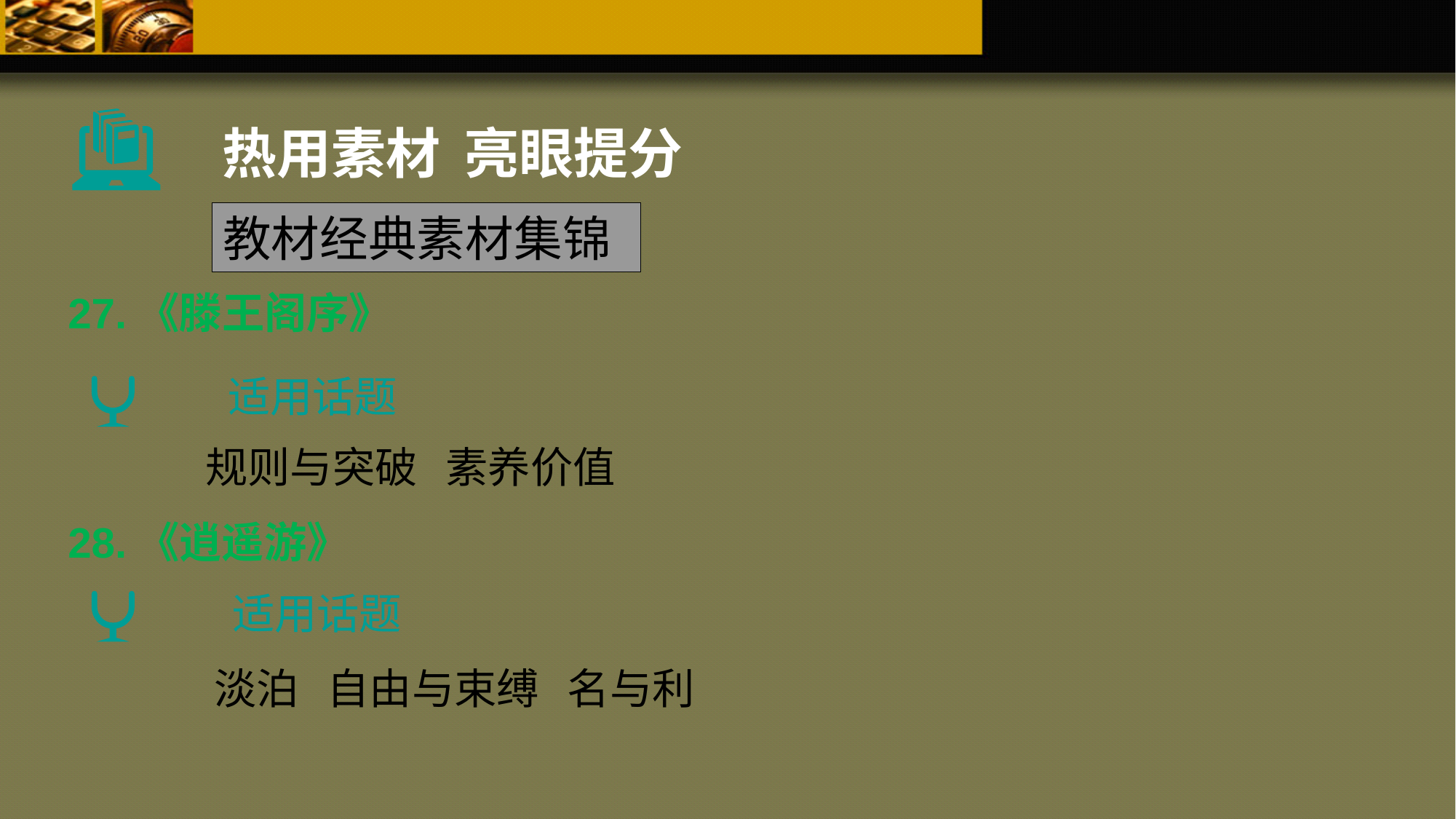

热用素材  亮眼提分
教材经典素材集锦
27.《滕王阁序》
适用话题

规则与突破   素养价值
28.《逍遥游》
适用话题

淡泊   自由与束缚   名与利